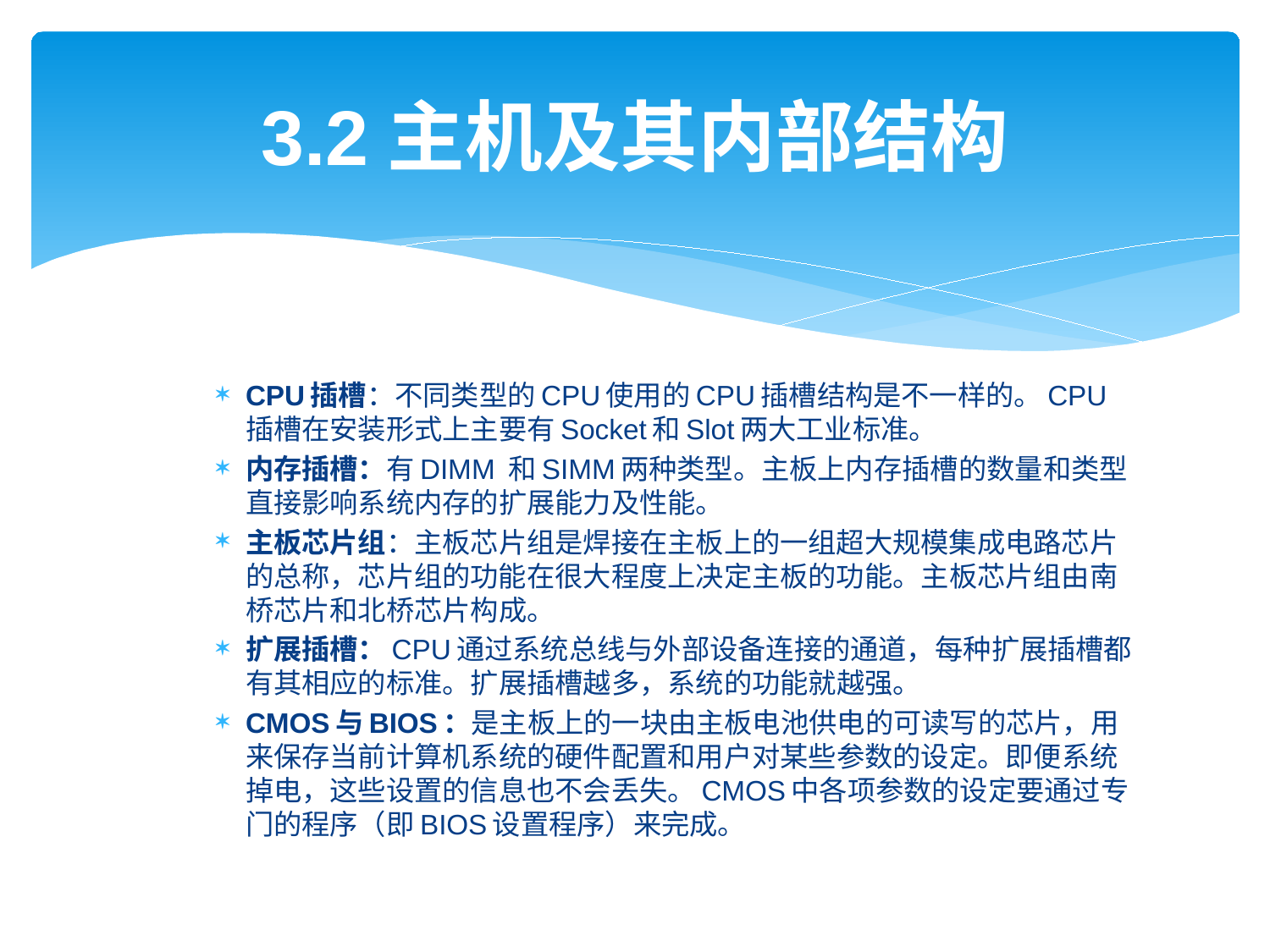

# 3.2主机及其内部结构
CPU插槽：不同类型的CPU使用的CPU插槽结构是不一样的。CPU插槽在安装形式上主要有Socket和Slot两大工业标准。
内存插槽：有DIMM 和SIMM两种类型。主板上内存插槽的数量和类型直接影响系统内存的扩展能力及性能。
主板芯片组：主板芯片组是焊接在主板上的一组超大规模集成电路芯片的总称，芯片组的功能在很大程度上决定主板的功能。主板芯片组由南桥芯片和北桥芯片构成。
扩展插槽：CPU通过系统总线与外部设备连接的通道，每种扩展插槽都有其相应的标准。扩展插槽越多，系统的功能就越强。
CMOS与BIOS：是主板上的一块由主板电池供电的可读写的芯片，用来保存当前计算机系统的硬件配置和用户对某些参数的设定。即便系统掉电，这些设置的信息也不会丢失。CMOS中各项参数的设定要通过专门的程序（即BIOS设置程序）来完成。